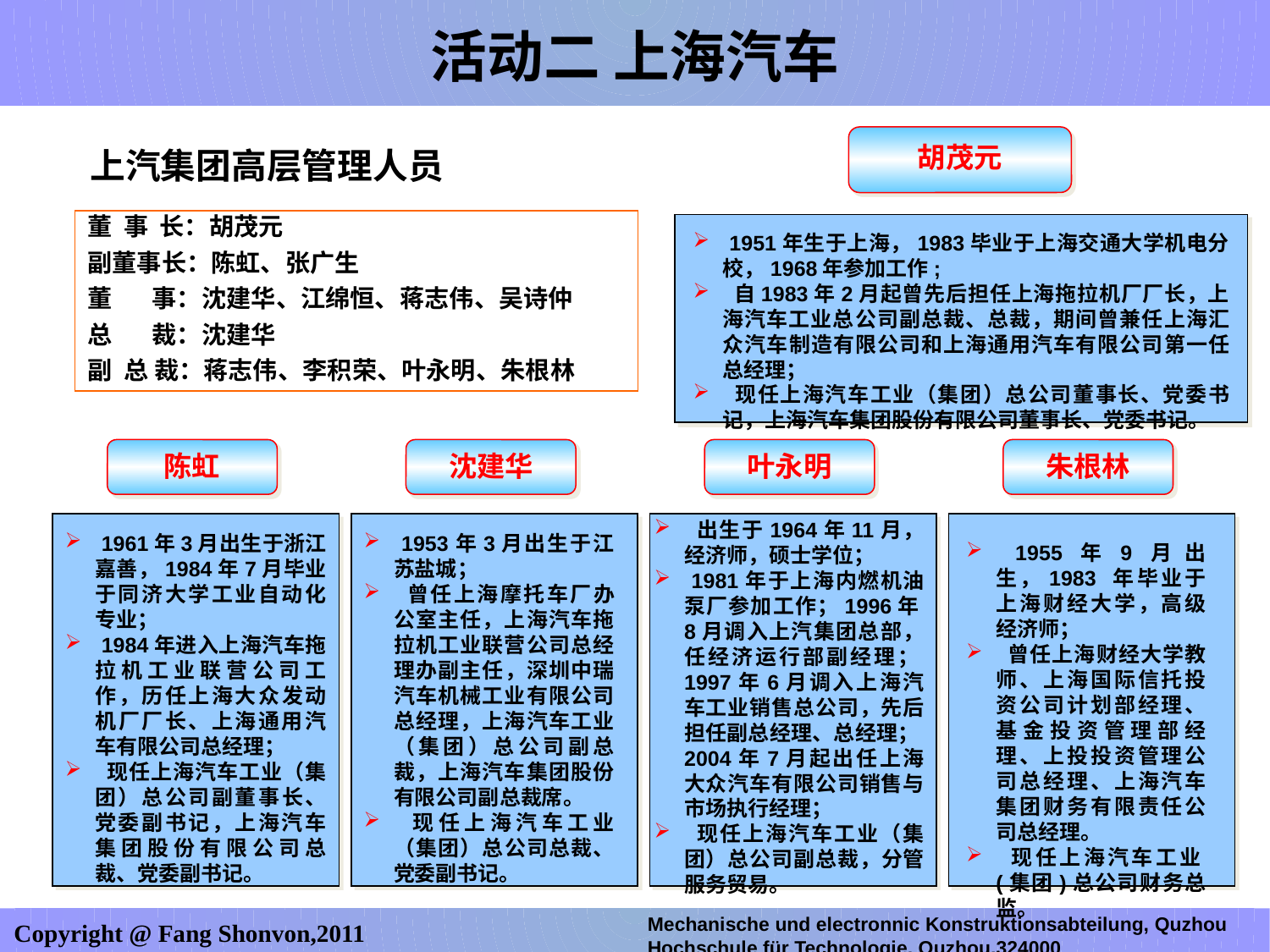

活动二 上海汽车

胡茂元

 1951年生于上海，1983毕业于上海交通大学机电分校，1968年参加工作;
 自1983年2月起曾先后担任上海拖拉机厂厂长，上海汽车工业总公司副总裁、总裁，期间曾兼任上海汇众汽车制造有限公司和上海通用汽车有限公司第一任总经理；
 现任上海汽车工业（集团）总公司董事长、党委书记，上海汽车集团股份有限公司董事长、党委书记。
上汽集团高层管理人员
董  事  长：胡茂元
副董事长：陈虹、张广生
董       事：沈建华、江绵恒、蒋志伟、吴诗仲
总       裁：沈建华
副  总 裁：蒋志伟、李积荣、叶永明、朱根林

陈虹

沈建华

叶永明

朱根林
 出生于1964年11月，经济师，硕士学位；
 1981年于上海内燃机油泵厂参加工作；1996年8月调入上汽集团总部，任经济运行部副经理；1997年6月调入上海汽车工业销售总公司，先后担任副总经理、总经理；2004年7月起出任上海大众汽车有限公司销售与市场执行经理；
 现任上海汽车工业（集团）总公司副总裁，分管服务贸易。

 1961年3月出生于浙江嘉善，1984年7月毕业于同济大学工业自动化专业；
 1984年进入上海汽车拖拉机工业联营公司工作，历任上海大众发动机厂厂长、上海通用汽车有限公司总经理；
 现任上海汽车工业（集团）总公司副董事长、党委副书记，上海汽车集团股份有限公司总裁、党委副书记。
 1953年3月出生于江苏盐城；
 曾任上海摩托车厂办公室主任，上海汽车拖拉机工业联营公司总经理办副主任，深圳中瑞汽车机械工业有限公司总经理，上海汽车工业（集团）总公司副总裁，上海汽车集团股份有限公司副总裁席。
 现任上海汽车工业（集团）总公司总裁、党委副书记。
 1955年9月出生，1983 年毕业于上海财经大学，高级经济师；
 曾任上海财经大学教师、上海国际信托投资公司计划部经理、基金投资管理部经理、上投投资管理公司总经理、上海汽车集团财务有限责任公司总经理。
 现任上海汽车工业(集团)总公司财务总监。
Mechanische und electronnic Konstruktionsabteilung, Quzhou Hochschule für Technologie, Quzhou,324000

Copyright @ Fang Shonvon,2011